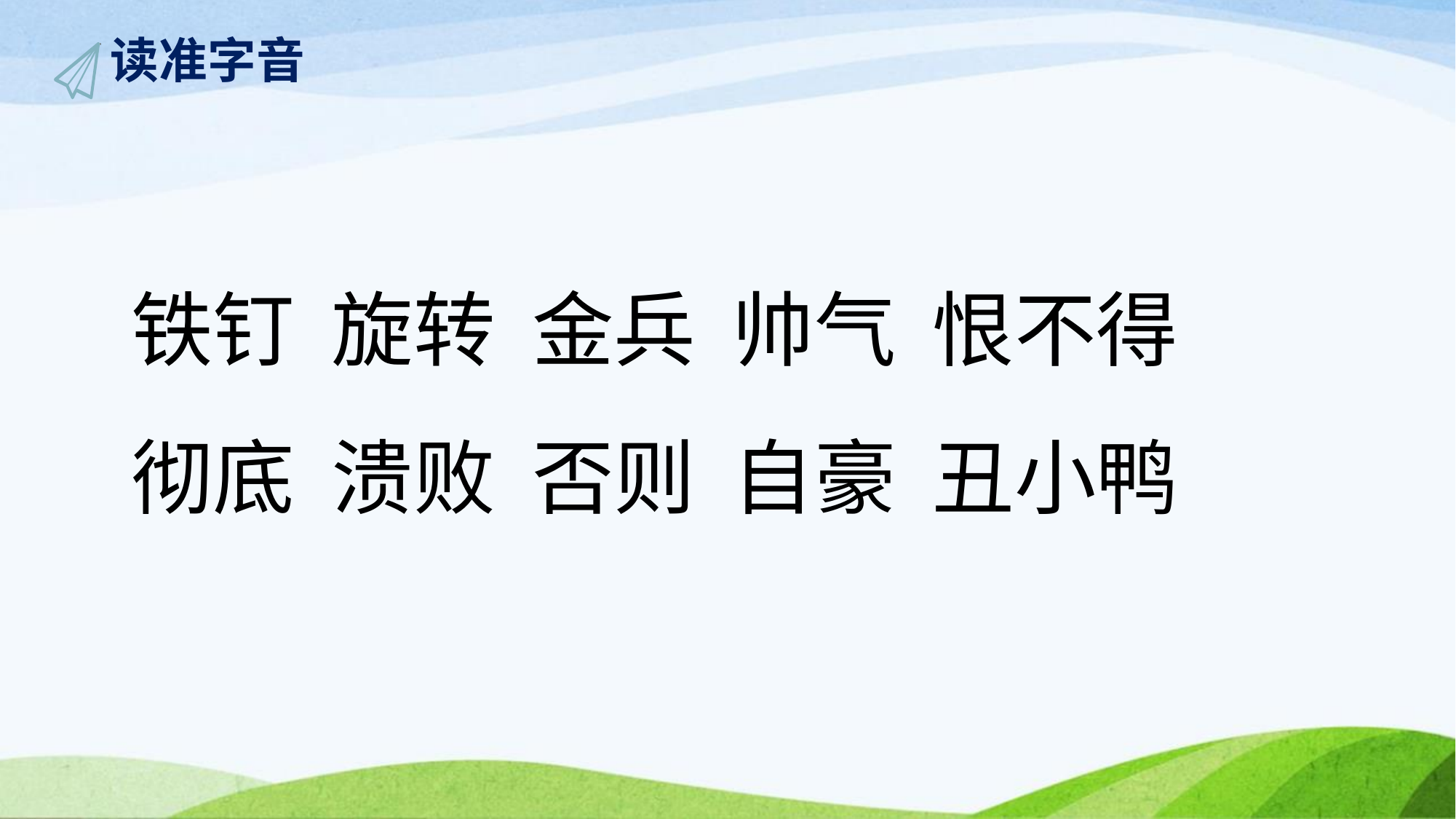

读准字音

# 铁钉  旋转  金兵  帅气  恨不得 彻底  溃败  否则  自豪  丑小鸭